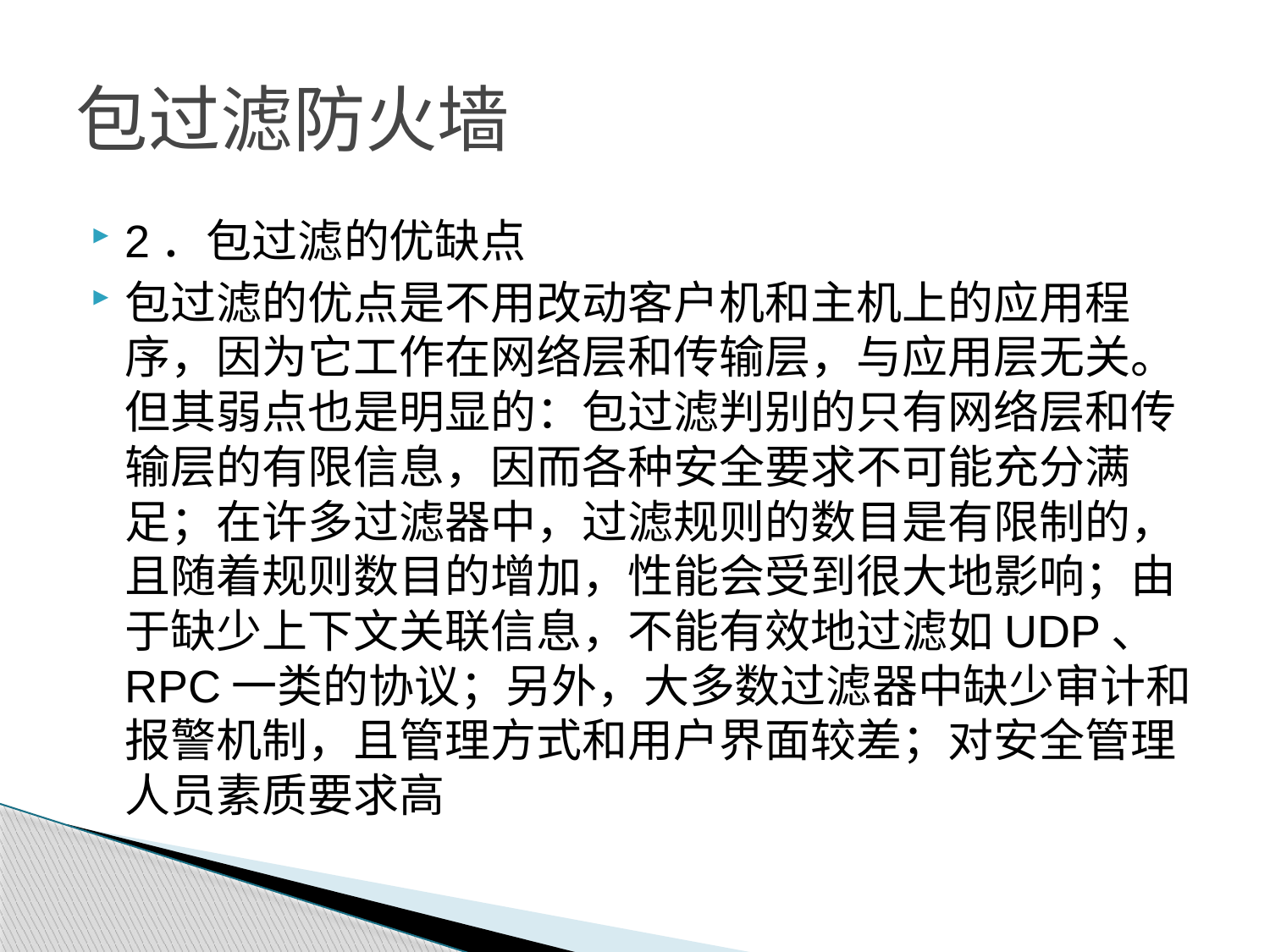

# 包过滤防火墙
2．包过滤的优缺点
包过滤的优点是不用改动客户机和主机上的应用程序，因为它工作在网络层和传输层，与应用层无关。但其弱点也是明显的：包过滤判别的只有网络层和传输层的有限信息，因而各种安全要求不可能充分满足；在许多过滤器中，过滤规则的数目是有限制的，且随着规则数目的增加，性能会受到很大地影响；由于缺少上下文关联信息，不能有效地过滤如UDP、RPC一类的协议；另外，大多数过滤器中缺少审计和报警机制，且管理方式和用户界面较差；对安全管理人员素质要求高